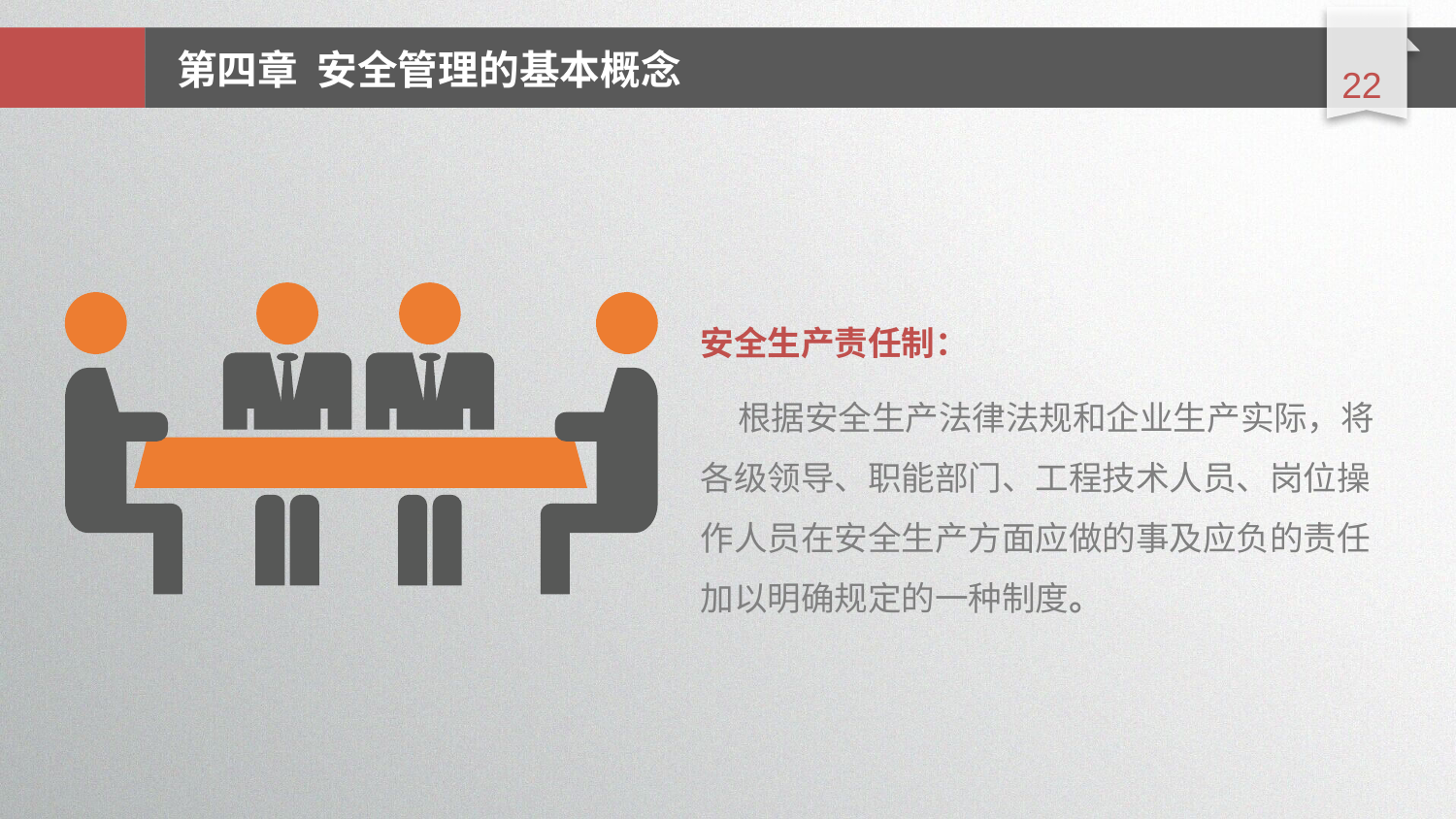

延时符
第四章  安全管理的基本概念

安全生产责任制：
    根据安全生产法律法规和企业生产实际，将各级领导、职能部门、工程技术人员、岗位操作人员在安全生产方面应做的事及应负的责任加以明确规定的一种制度。